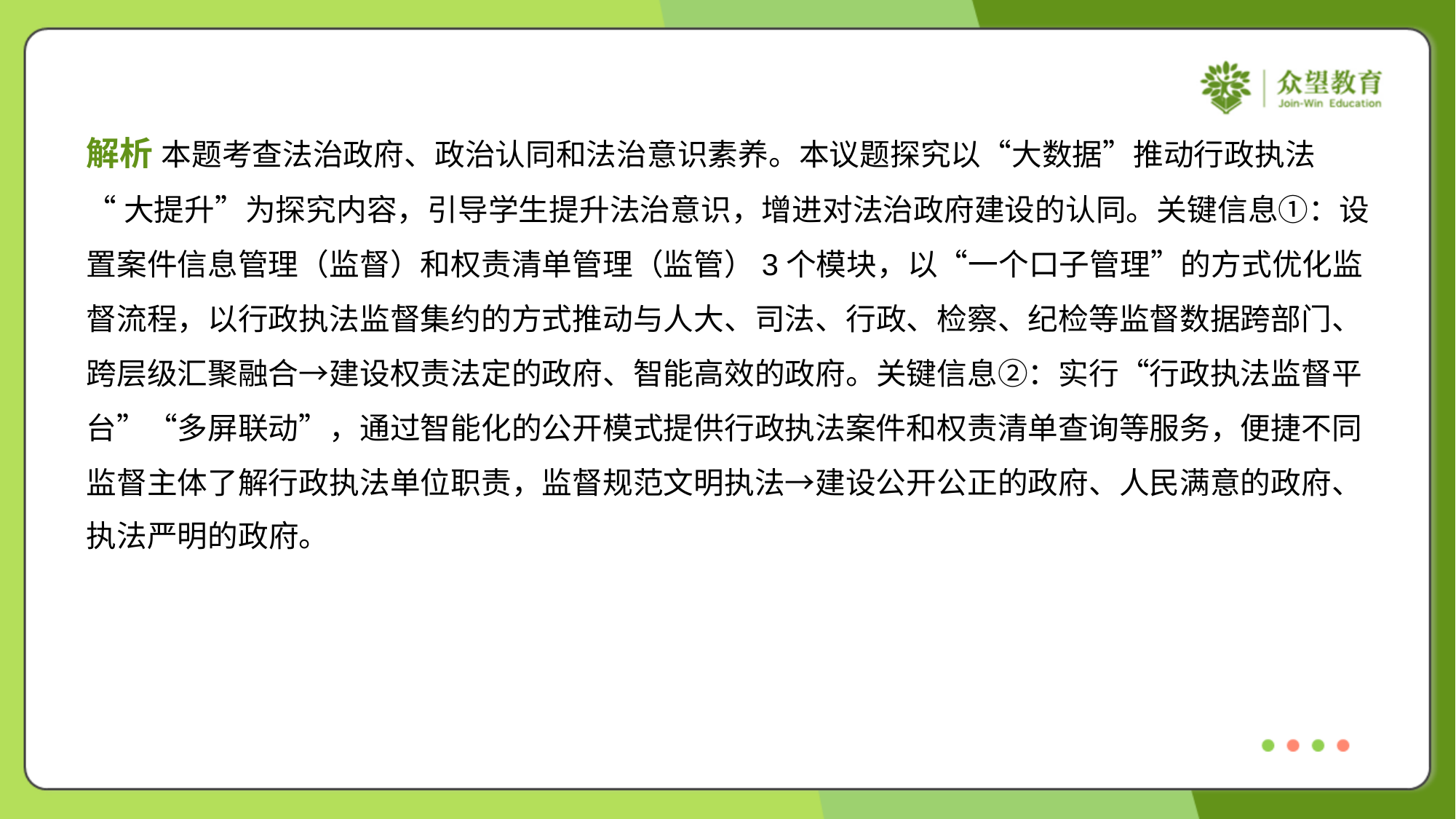

解析 本题考查法治政府、政治认同和法治意识素养。本议题探究以“大数据”推动行政执法
“大提升”为探究内容，引导学生提升法治意识，增进对法治政府建设的认同。关键信息①：设
置案件信息管理（监督）和权责清单管理（监管）3个模块，以“一个口子管理”的方式优化监
督流程，以行政执法监督集约的方式推动与人大、司法、行政、检察、纪检等监督数据跨部门、
跨层级汇聚融合→建设权责法定的政府、智能高效的政府。关键信息②：实行“行政执法监督平
台”“多屏联动”，通过智能化的公开模式提供行政执法案件和权责清单查询等服务，便捷不同
监督主体了解行政执法单位职责，监督规范文明执法→建设公开公正的政府、人民满意的政府、
执法严明的政府。